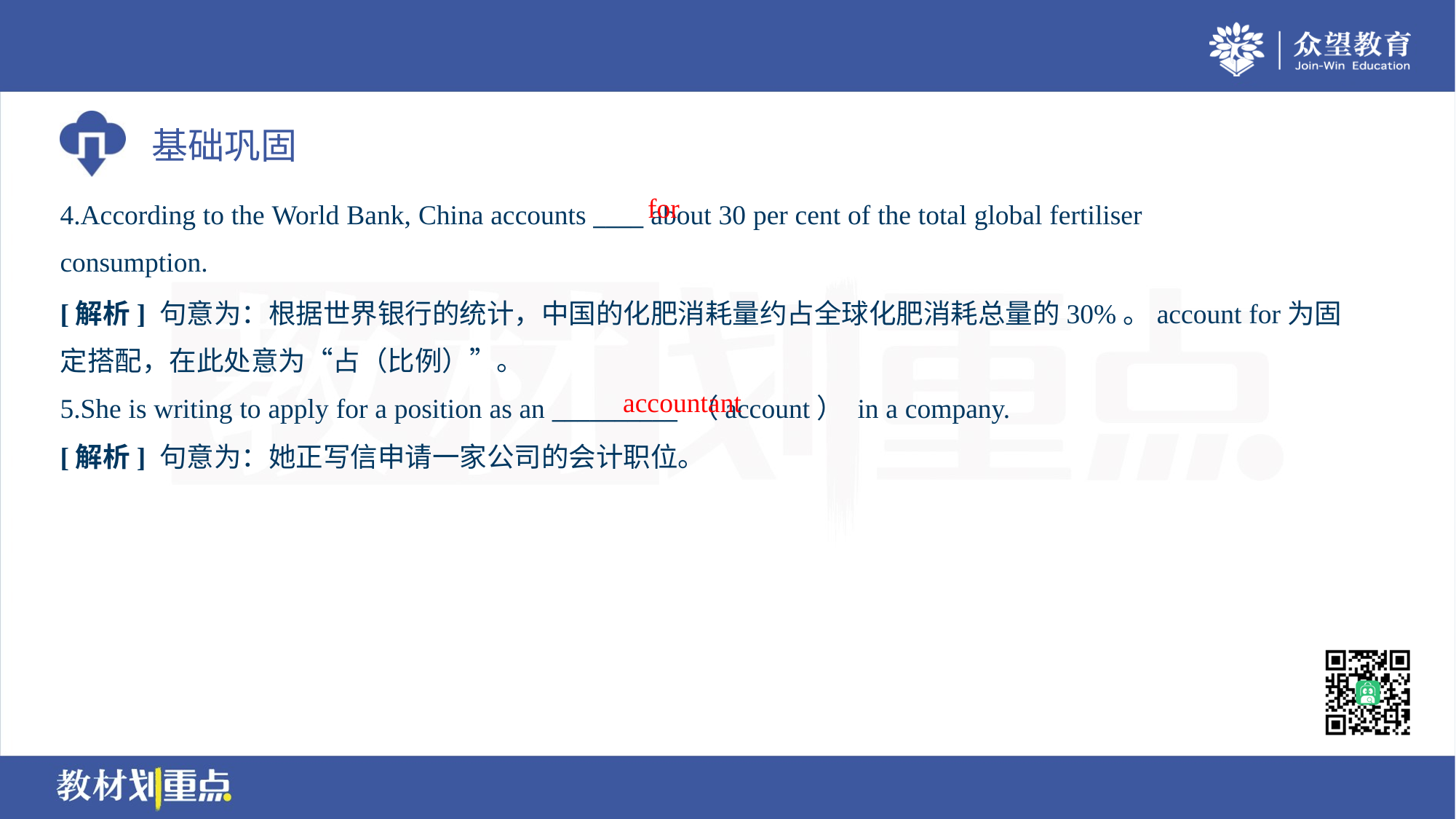

for
4.According to the World Bank, China accounts ____ about 30 per cent of the total global fertiliser
consumption.
[解析] 句意为：根据世界银行的统计，中国的化肥消耗量约占全球化肥消耗总量的30%。account for为固
定搭配，在此处意为“占（比例）”。
accountant
5.She is writing to apply for a position as an __________ （account） in a company.
[解析] 句意为：她正写信申请一家公司的会计职位。